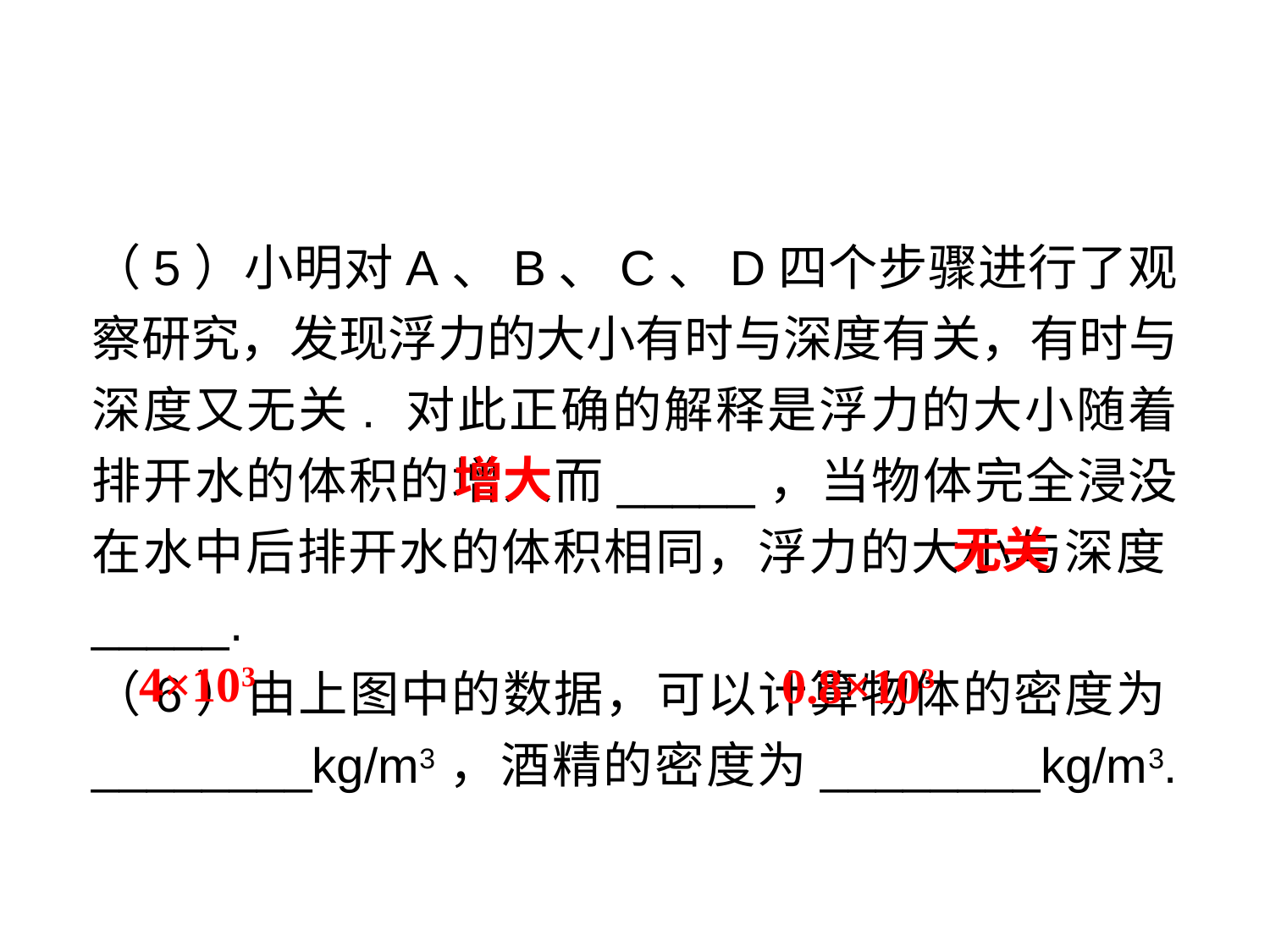

（5）小明对A、B、C、D四个步骤进行了观察研究，发现浮力的大小有时与深度有关，有时与深度又无关. 对此正确的解释是浮力的大小随着排开水的体积的增大而_____，当物体完全浸没在水中后排开水的体积相同，浮力的大小与深度_____.
（6）由上图中的数据，可以计算物体的密度为________kg/m3，酒精的密度为________kg/m3.
增大
无关
4×103
 0.8×103